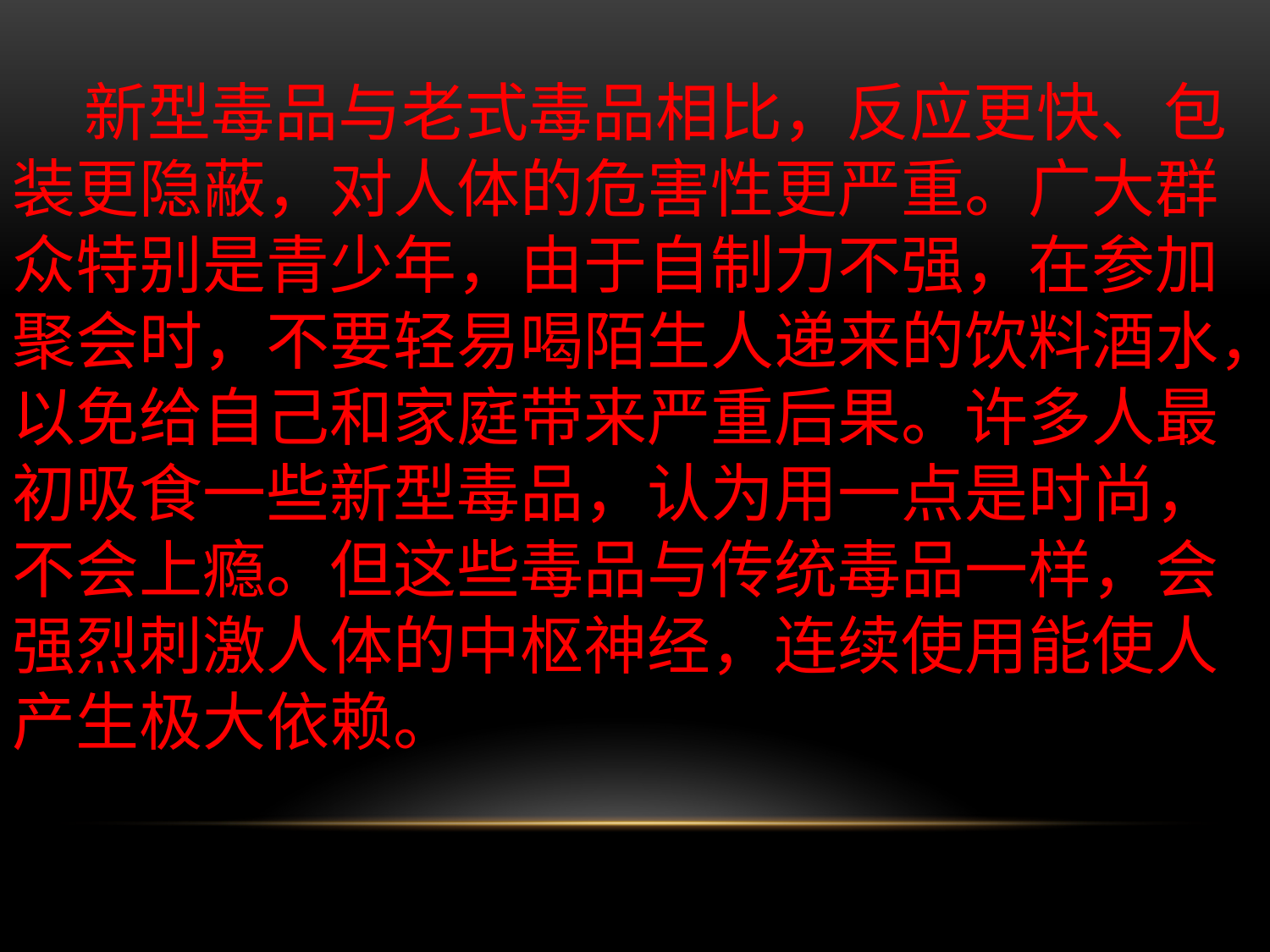

新型毒品与老式毒品相比，反应更快、包装更隐蔽，对人体的危害性更严重。广大群众特别是青少年，由于自制力不强，在参加聚会时，不要轻易喝陌生人递来的饮料酒水，以免给自己和家庭带来严重后果。许多人最初吸食一些新型毒品，认为用一点是时尚，不会上瘾。但这些毒品与传统毒品一样，会强烈刺激人体的中枢神经，连续使用能使人产生极大依赖。